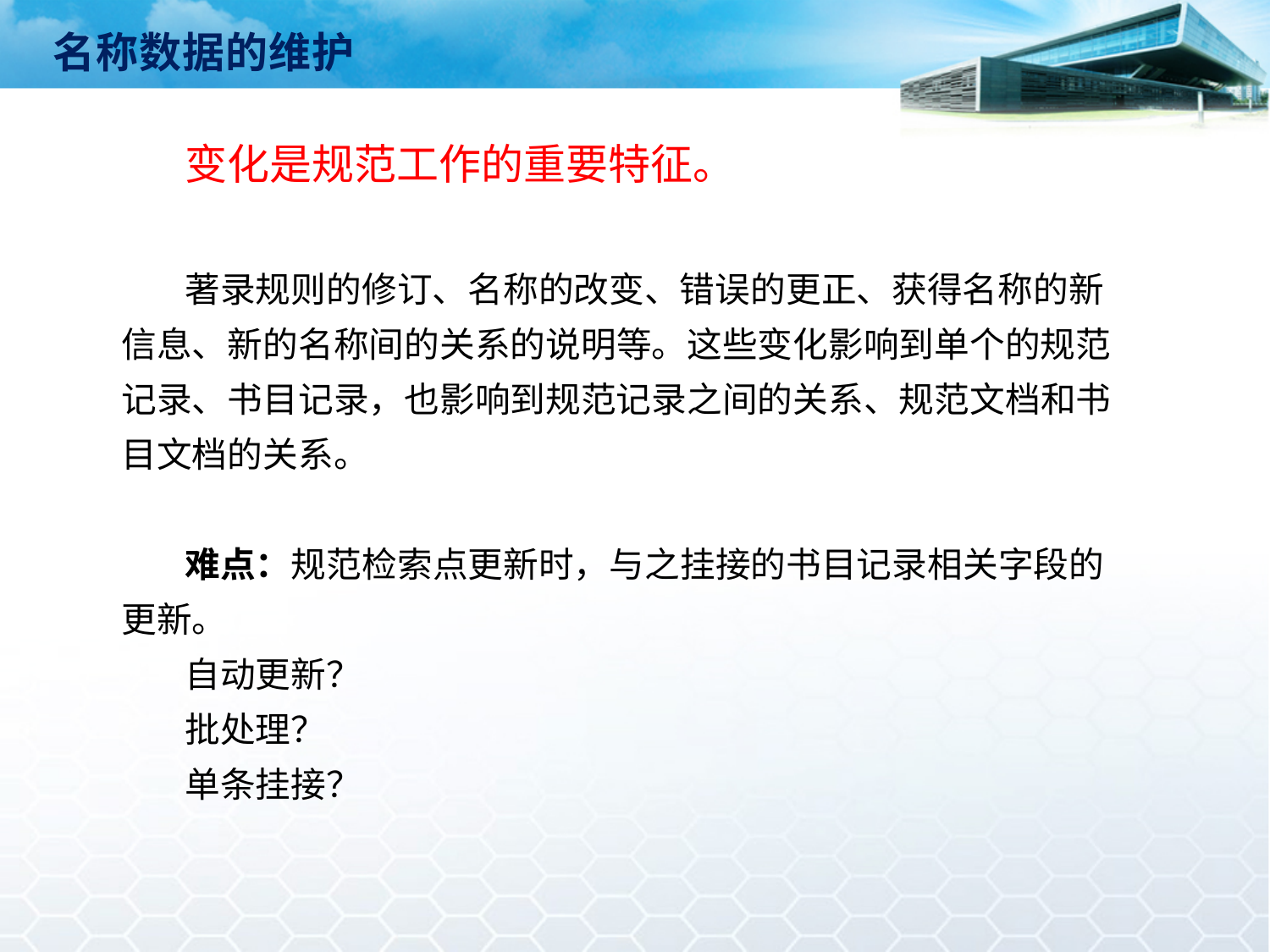

名称数据的维护
变化是规范工作的重要特征。

著录规则的修订、名称的改变、错误的更正、获得名称的新信息、新的名称间的关系的说明等。这些变化影响到单个的规范记录、书目记录，也影响到规范记录之间的关系、规范文档和书目文档的关系。

难点：规范检索点更新时，与之挂接的书目记录相关字段的更新。
自动更新？
批处理？
单条挂接？